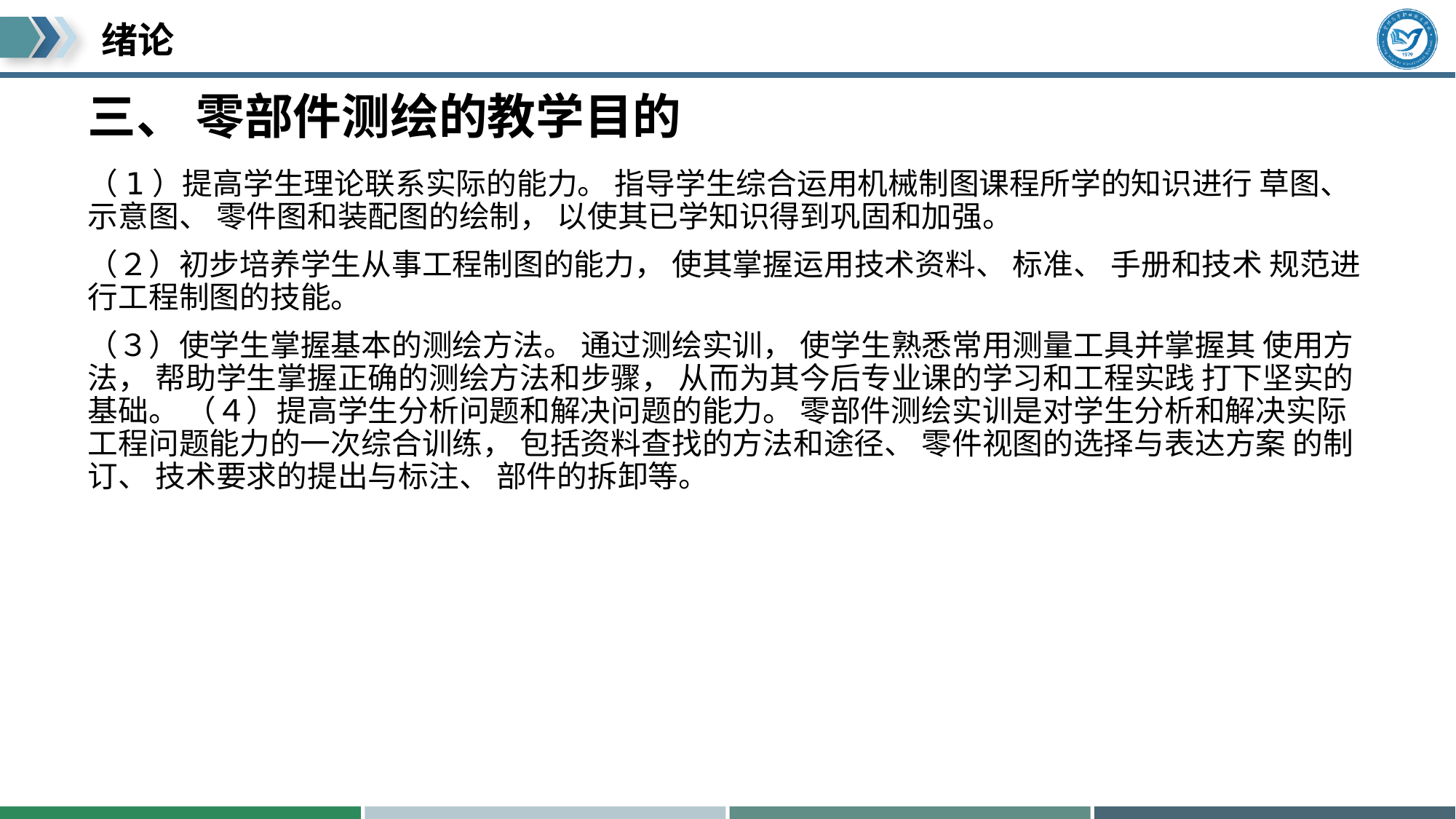

# 三、 零部件测绘的教学目的
（1）提高学生理论联系实际的能力。 指导学生综合运用机械制图课程所学的知识进行 草图、 示意图、 零件图和装配图的绘制， 以使其已学知识得到巩固和加强。
（２）初步培养学生从事工程制图的能力， 使其掌握运用技术资料、 标准、 手册和技术 规范进行工程制图的技能。
（３）使学生掌握基本的测绘方法。 通过测绘实训， 使学生熟悉常用测量工具并掌握其 使用方法， 帮助学生掌握正确的测绘方法和步骤， 从而为其今后专业课的学习和工程实践 打下坚实的基础。 （４）提高学生分析问题和解决问题的能力。 零部件测绘实训是对学生分析和解决实际 工程问题能力的一次综合训练， 包括资料查找的方法和途径、 零件视图的选择与表达方案 的制订、 技术要求的提出与标注、 部件的拆卸等。